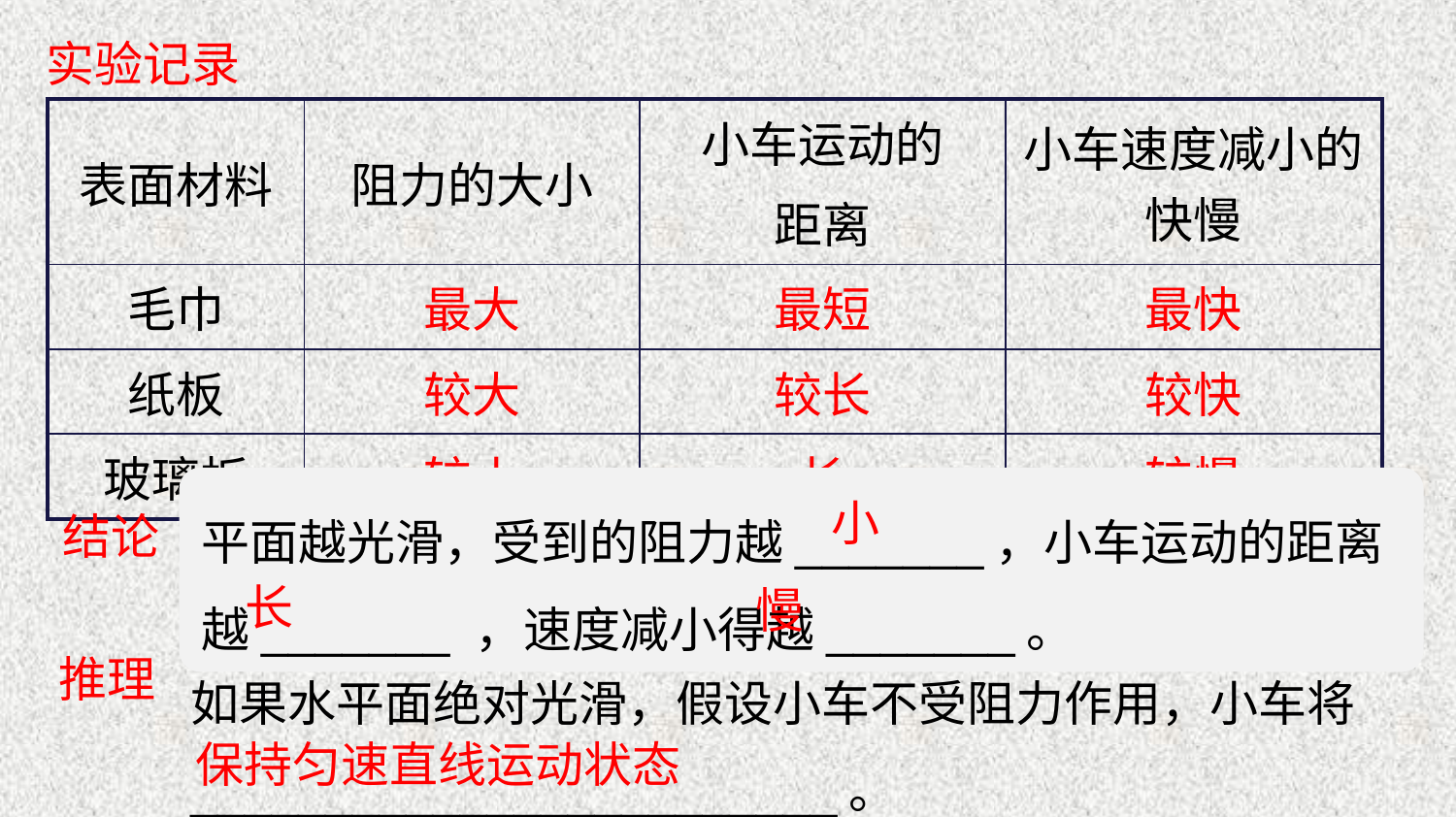

实验记录
| 表面材料 | 阻力的大小 | 小车运动的 距离 | 小车速度减小的快慢 |
| --- | --- | --- | --- |
| 毛巾 | 最大 | 最短 | 最快 |
| 纸板 | 较大 | 较长 | 较快 |
| 玻璃板 | 较小 | 长 | 较慢 |
平面越光滑，受到的阻力越_______，小车运动的距离越_______ ，速度减小得越_______。
小
结论
长
慢
如果水平面绝对光滑，假设小车不受阻力作用，小车将________________________。
推理
保持匀速直线运动状态